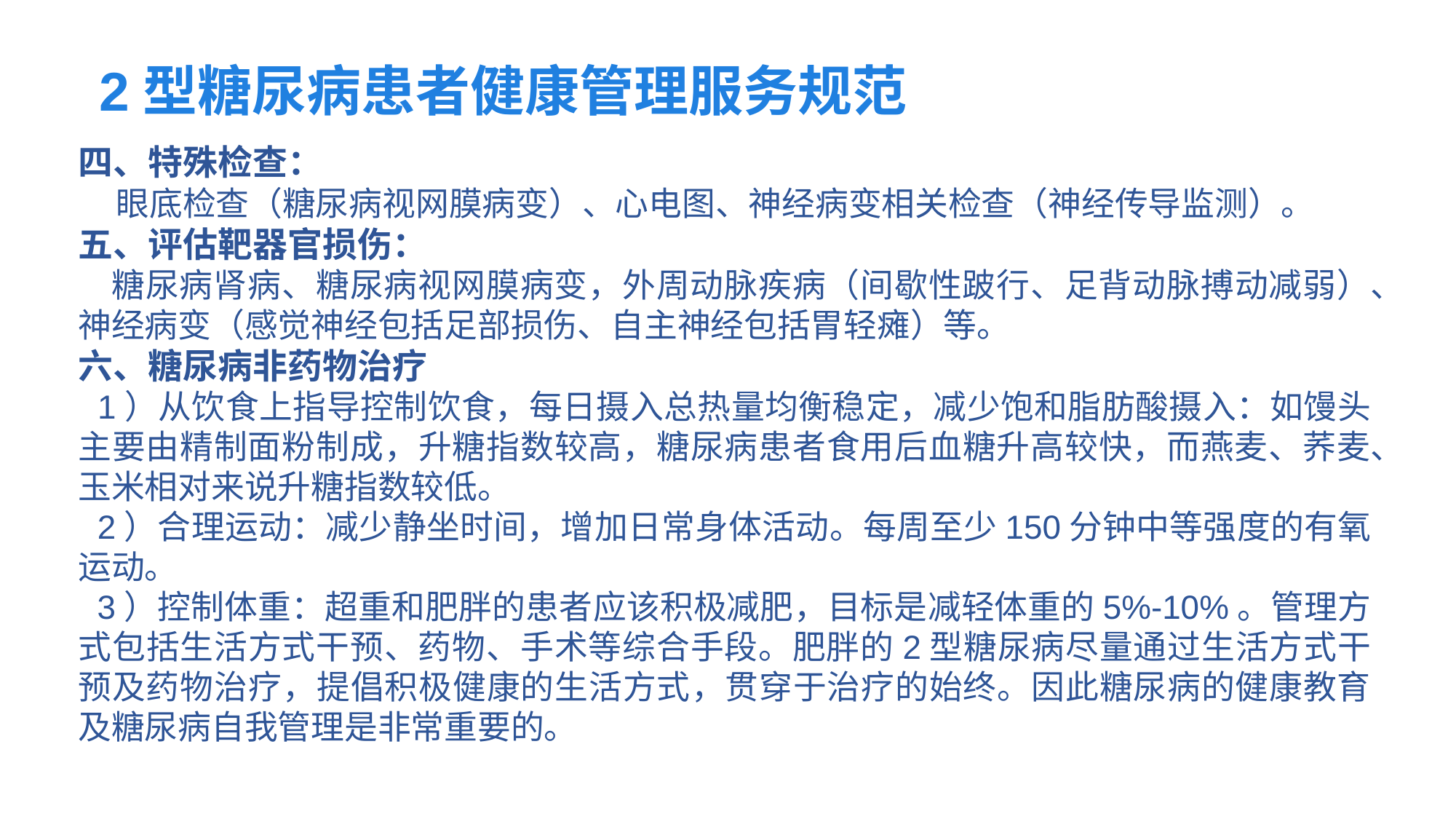

2型糖尿病患者健康管理服务规范
四、特殊检查：
    眼底检查（糖尿病视网膜病变）、心电图、神经病变相关检查（神经传导监测）。
五、评估靶器官损伤：
   糖尿病肾病、糖尿病视网膜病变，外周动脉疾病（间歇性跛行、足背动脉搏动减弱）、神经病变（感觉神经包括足部损伤、自主神经包括胃轻瘫）等。
六、糖尿病非药物治疗
  1）从饮食上指导控制饮食，每日摄入总热量均衡稳定，减少饱和脂肪酸摄入：如馒头主要由精制面粉制成，升糖指数较高，糖尿病患者食用后血糖升高较快，而燕麦、荞麦、玉米相对来说升糖指数较低。
  2）合理运动：减少静坐时间，增加日常身体活动。每周至少150分钟中等强度的有氧运动。
  3）控制体重：超重和肥胖的患者应该积极减肥，目标是减轻体重的5%-10%。管理方式包括生活方式干预、药物、手术等综合手段。肥胖的2型糖尿病尽量通过生活方式干预及药物治疗，提倡积极健康的生活方式，贯穿于治疗的始终。因此糖尿病的健康教育及糖尿病自我管理是非常重要的。